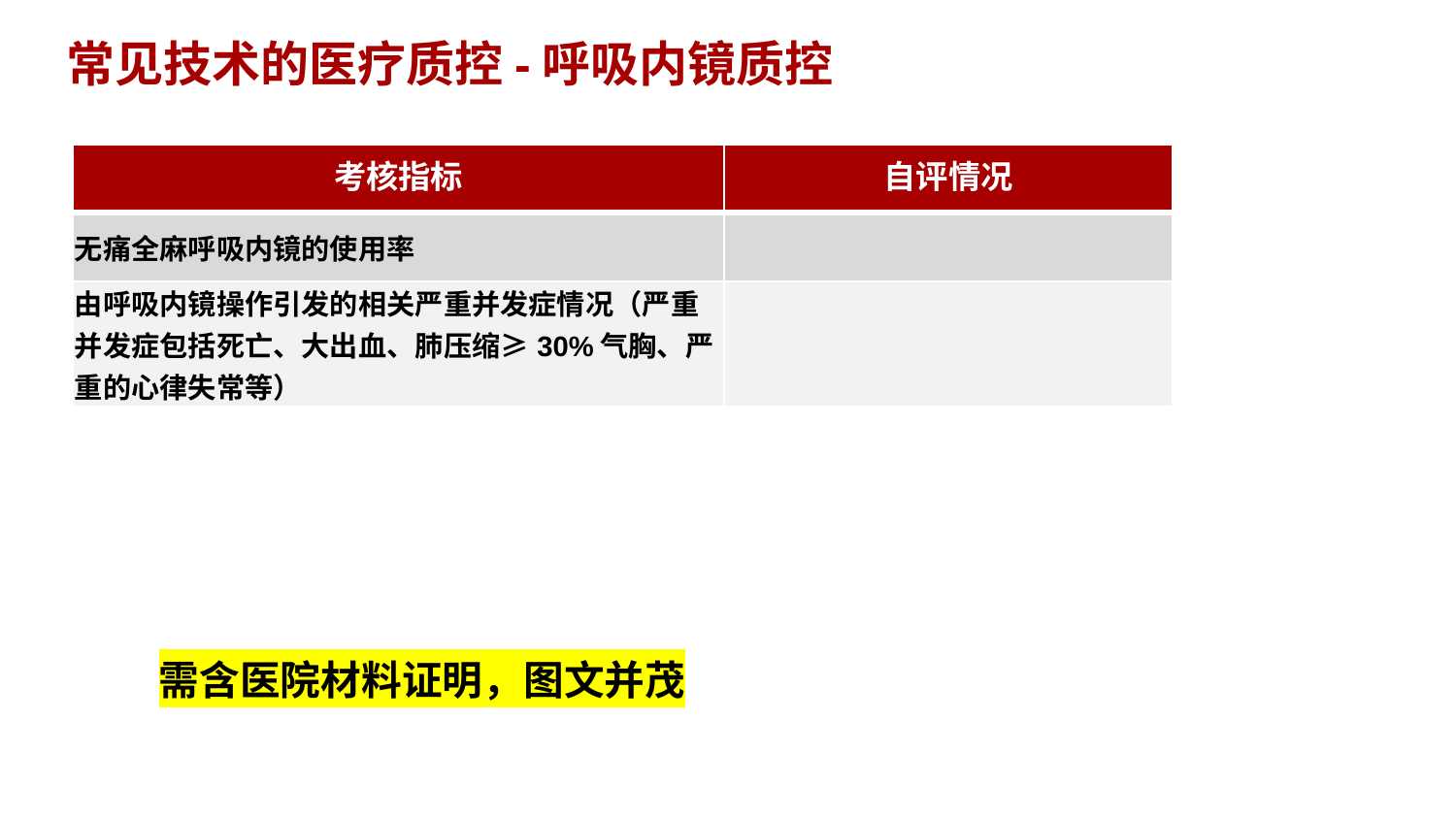

# 常见技术的医疗质控-呼吸内镜质控
| 考核指标 | 自评情况 |
| --- | --- |
| 无痛全麻呼吸内镜的使用率 |  |
| 由呼吸内镜操作引发的相关严重并发症情况（严重并发症包括死亡、大出血、肺压缩≥30%气胸、严重的心律失常等） |  |
需含医院材料证明，图文并茂